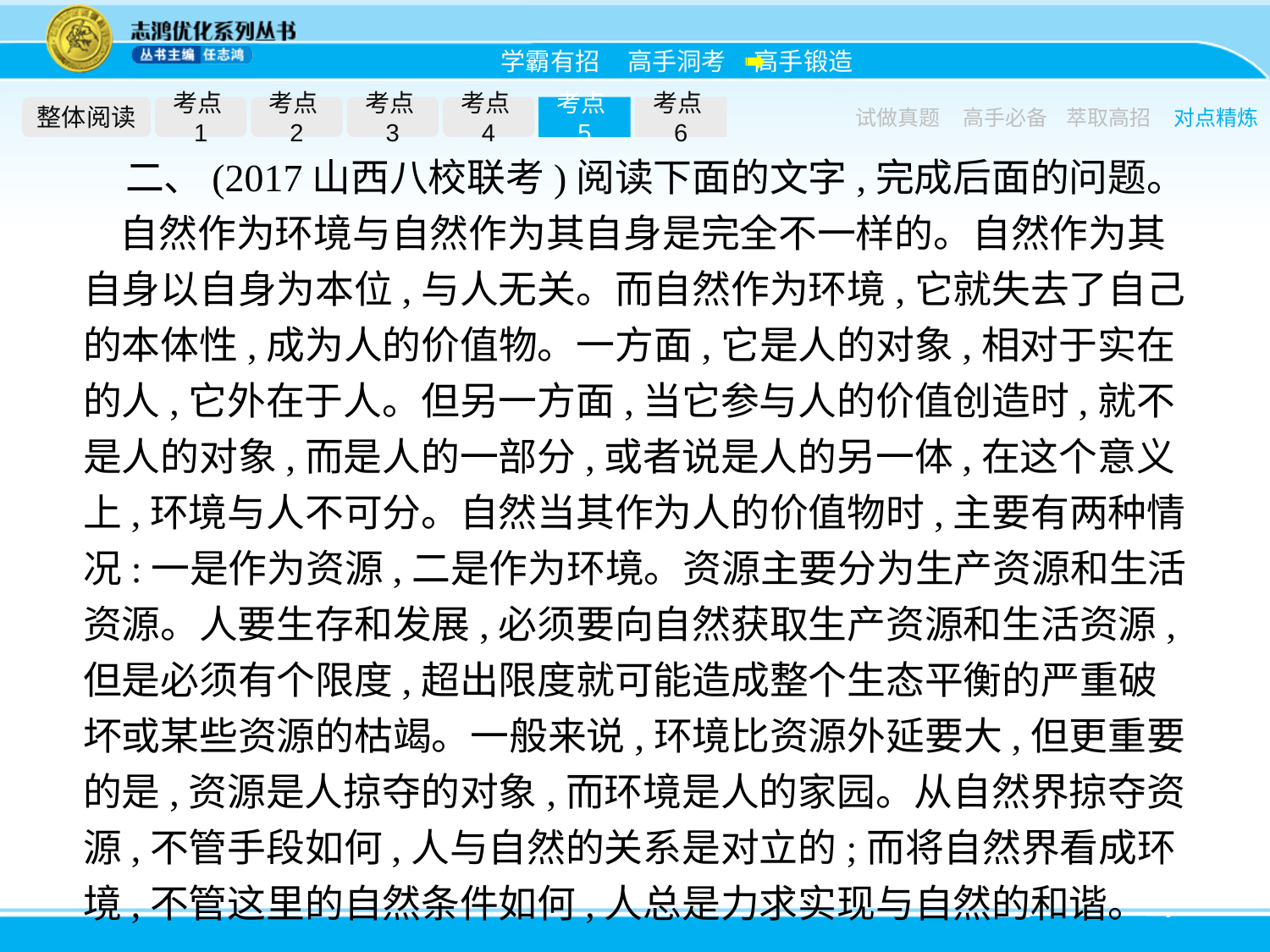

整体阅读
考点1
考点2
考点3
考点4
考点5
考点6
试做真题
高手必备
萃取高招
对点精炼
二、(2017山西八校联考)阅读下面的文字,完成后面的问题。
自然作为环境与自然作为其自身是完全不一样的。自然作为其自身以自身为本位,与人无关。而自然作为环境,它就失去了自己的本体性,成为人的价值物。一方面,它是人的对象,相对于实在的人,它外在于人。但另一方面,当它参与人的价值创造时,就不是人的对象,而是人的一部分,或者说是人的另一体,在这个意义上,环境与人不可分。自然当其作为人的价值物时,主要有两种情况:一是作为资源,二是作为环境。资源主要分为生产资源和生活资源。人要生存和发展,必须要向自然获取生产资源和生活资源,但是必须有个限度,超出限度就可能造成整个生态平衡的严重破坏或某些资源的枯竭。一般来说,环境比资源外延要大,但更重要的是,资源是人掠夺的对象,而环境是人的家园。从自然界掠夺资源,不管手段如何,人与自然的关系是对立的;而将自然界看成环境,不管这里的自然条件如何,人总是力求实现与自然的和谐。